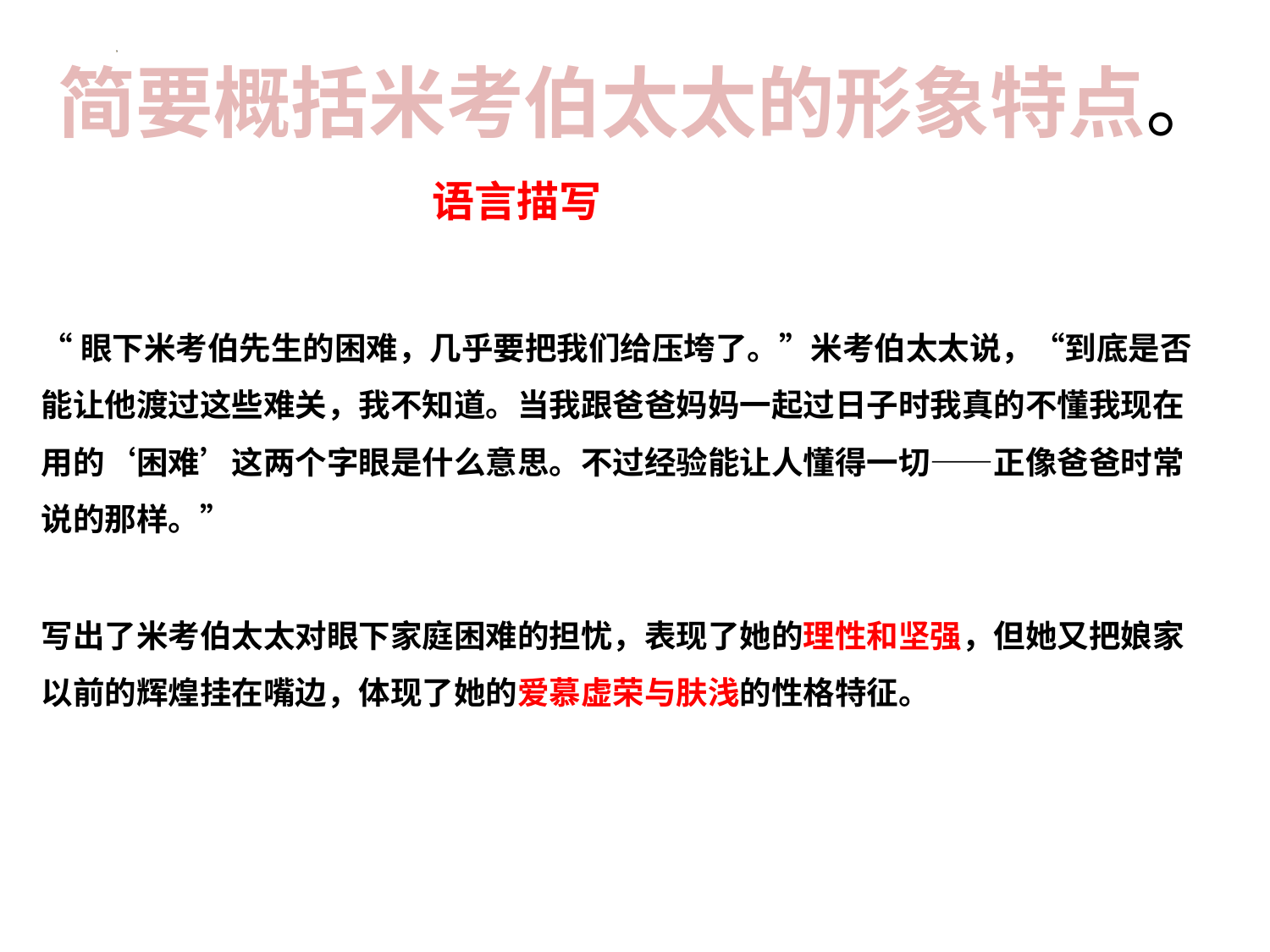

# 简要概括米考伯太太的形象特点。
语言描写
“眼下米考伯先生的困难，几乎要把我们给压垮了。”米考伯太太说，“到底是否能让他渡过这些难关，我不知道。当我跟爸爸妈妈一起过日子时我真的不懂我现在用的‘困难’这两个字眼是什么意思。不过经验能让人懂得一切——正像爸爸时常说的那样。”
写出了米考伯太太对眼下家庭困难的担忧，表现了她的理性和坚强，但她又把娘家以前的辉煌挂在嘴边，体现了她的爱慕虚荣与肤浅的性格特征。